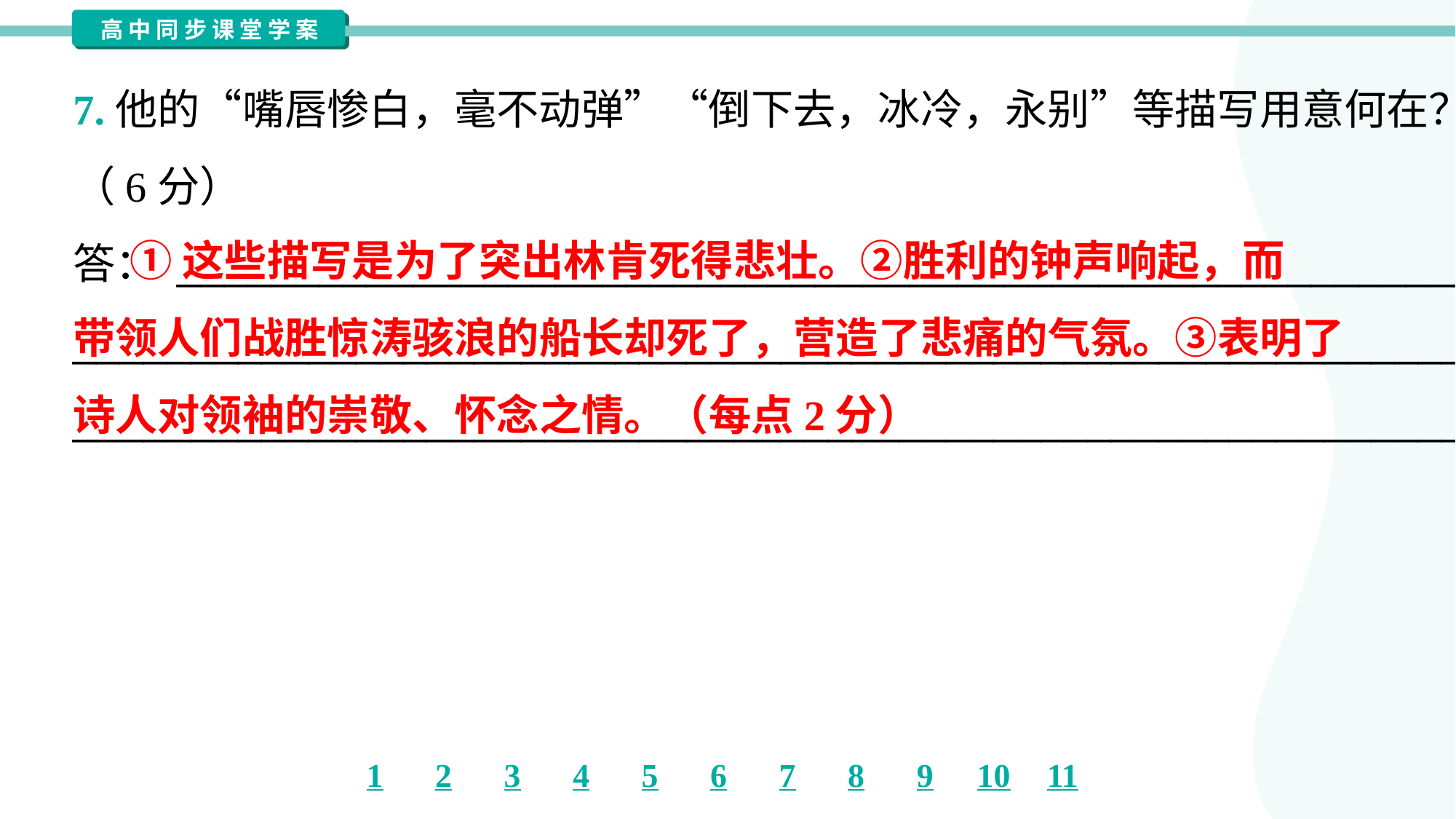

7.他的“嘴唇惨白，毫不动弹”“倒下去，冰冷，永别”等描写用意何在？
（6分）
答： ________________________________________________________
_____________________________________________________________
_____________________________________________________________
      ①这些描写是为了突出林肯死得悲壮。②胜利的钟声响起，而
带领人们战胜惊涛骇浪的船长却死了，营造了悲痛的气氛。③表明了
诗人对领袖的崇敬、怀念之情。（每点2分）